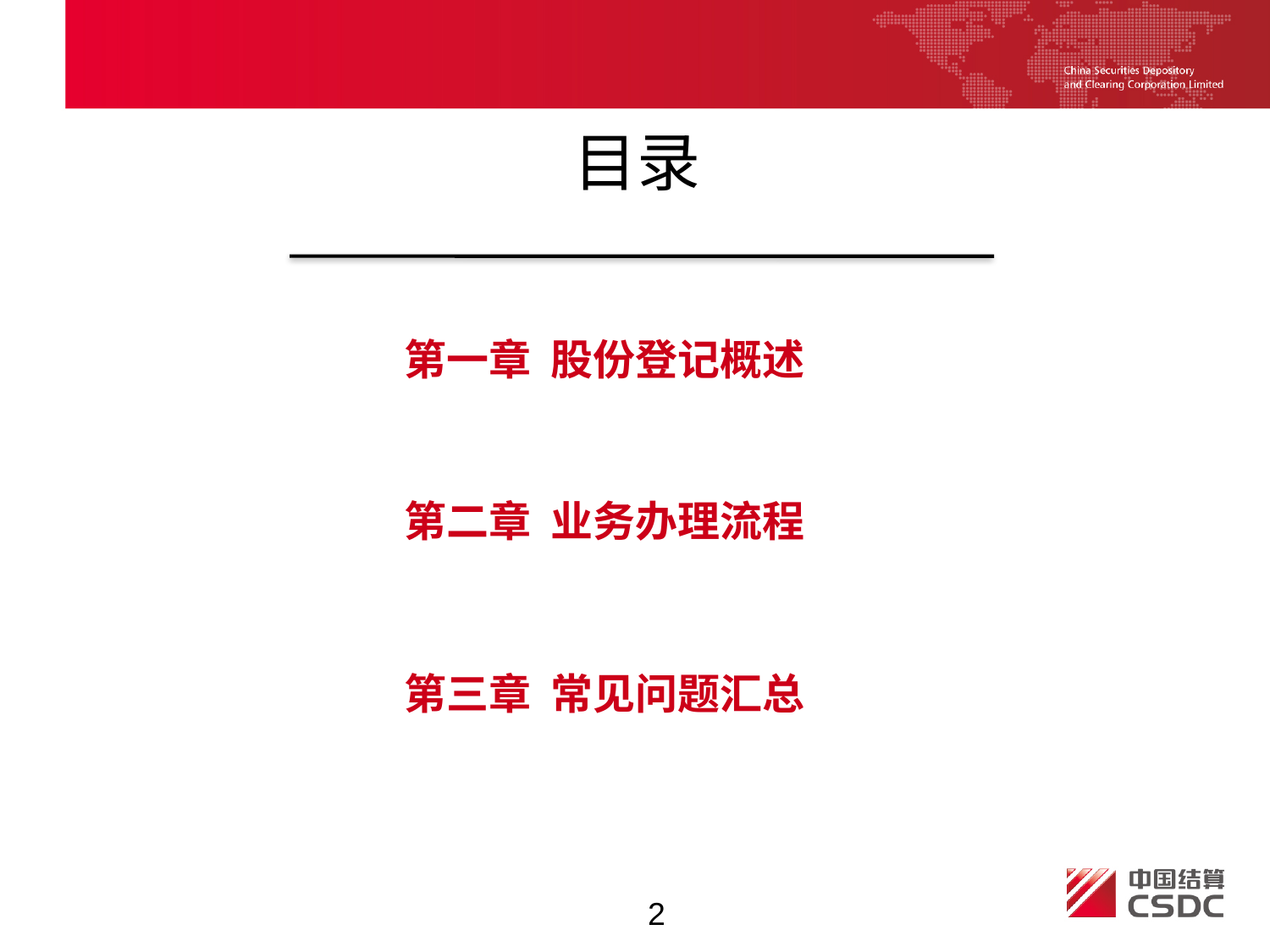

目录
第一章  股份登记概述
第二章  业务办理流程
第三章  常见问题汇总
2